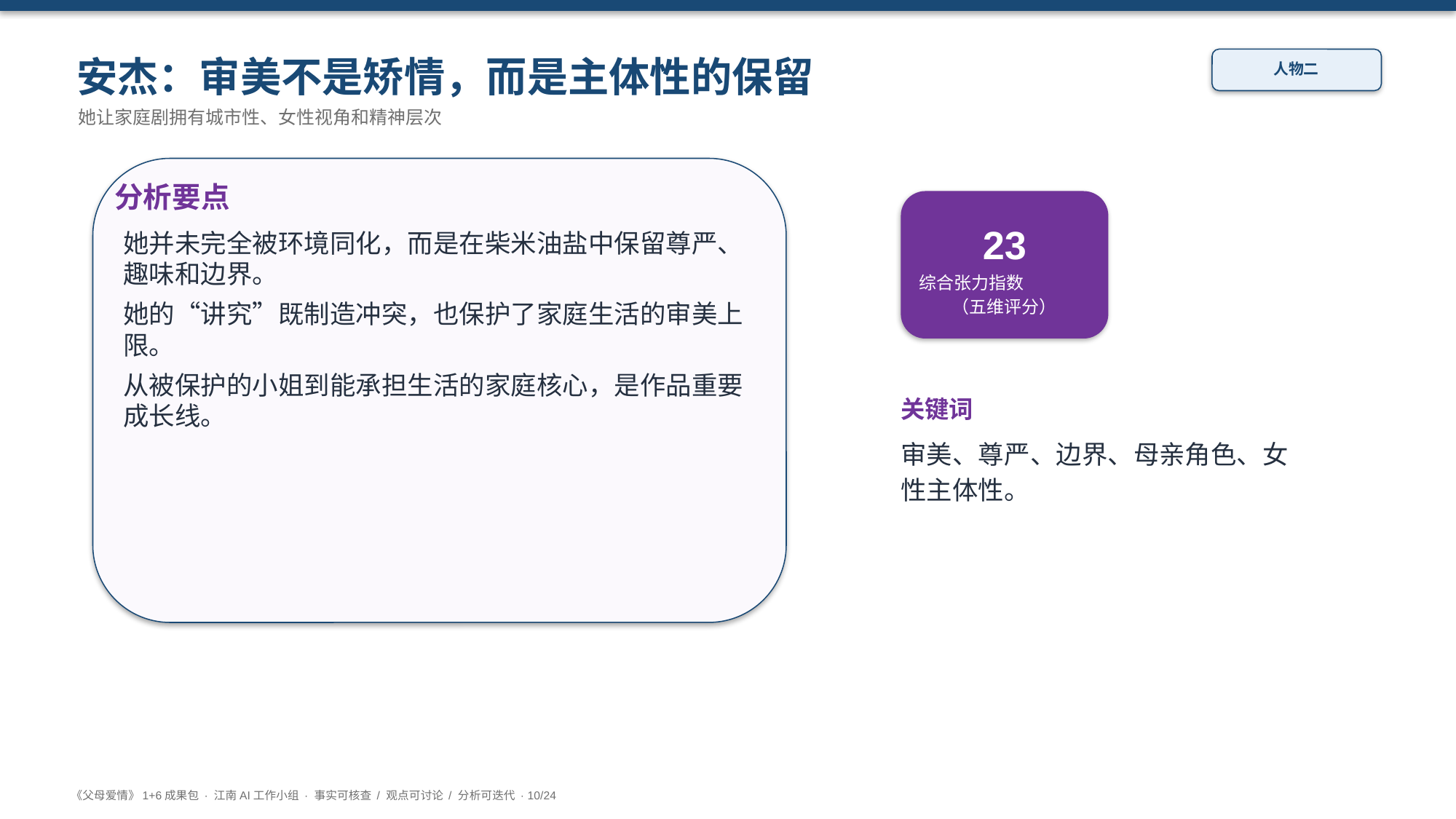

安杰：审美不是矫情，而是主体性的保留

人物二
她让家庭剧拥有城市性、女性视角和精神层次

分析要点

23
她并未完全被环境同化，而是在柴米油盐中保留尊严、趣味和边界。
她的“讲究”既制造冲突，也保护了家庭生活的审美上限。
从被保护的小姐到能承担生活的家庭核心，是作品重要成长线。
综合张力指数
（五维评分）
关键词
审美、尊严、边界、母亲角色、女性主体性。
《父母爱情》1+6成果包 · 江南AI工作小组 · 事实可核查 / 观点可讨论 / 分析可迭代 · 10/24